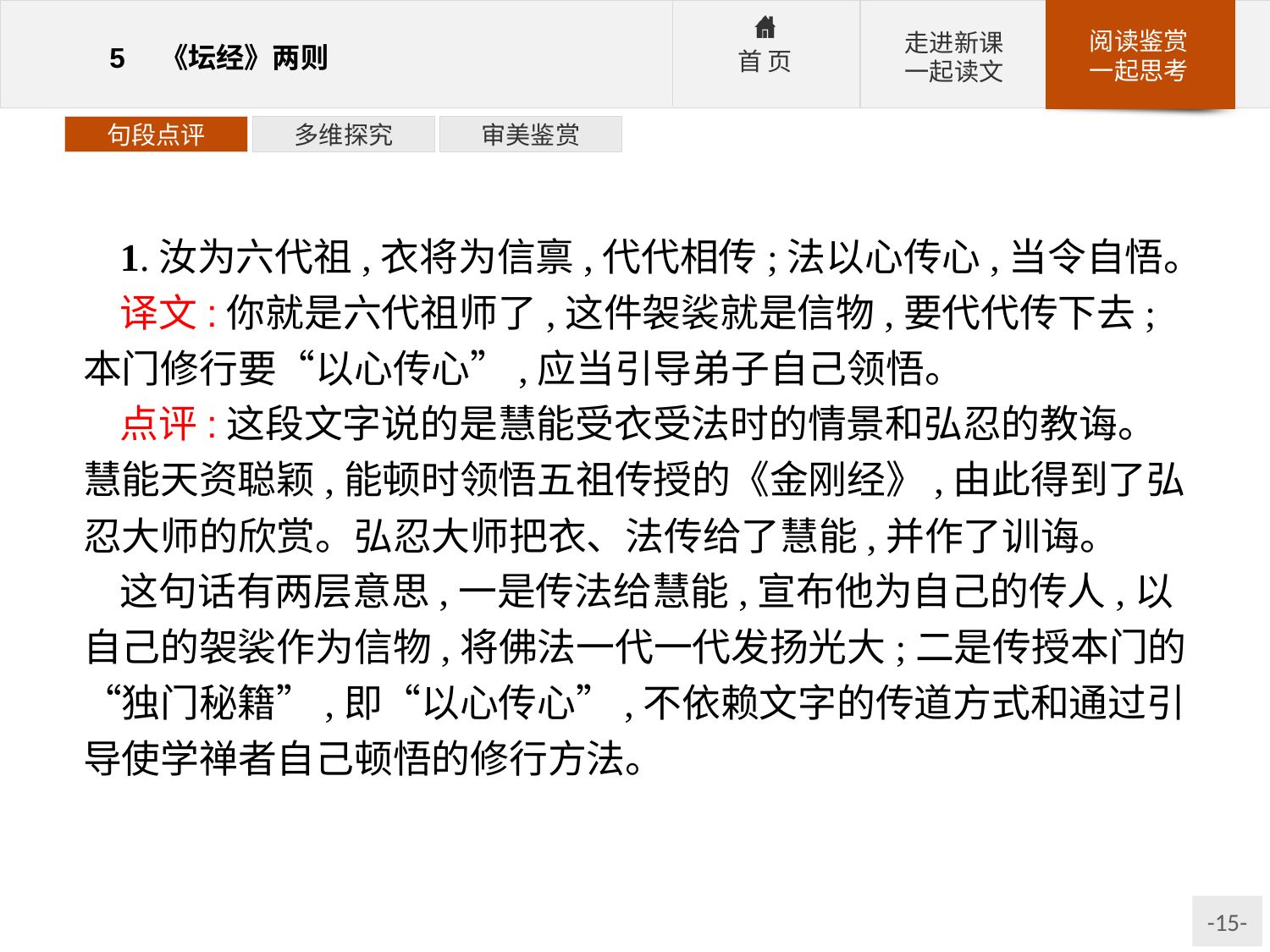

句段点评
多维探究
审美鉴赏
1.汝为六代祖,衣将为信禀,代代相传;法以心传心,当令自悟。
译文:你就是六代祖师了,这件袈裟就是信物,要代代传下去;本门修行要“以心传心”,应当引导弟子自己领悟。
点评:这段文字说的是慧能受衣受法时的情景和弘忍的教诲。慧能天资聪颖,能顿时领悟五祖传授的《金刚经》,由此得到了弘忍大师的欣赏。弘忍大师把衣、法传给了慧能,并作了训诲。
这句话有两层意思,一是传法给慧能,宣布他为自己的传人,以自己的袈裟作为信物,将佛法一代一代发扬光大;二是传授本门的“独门秘籍”,即“以心传心”,不依赖文字的传道方式和通过引导使学禅者自己顿悟的修行方法。